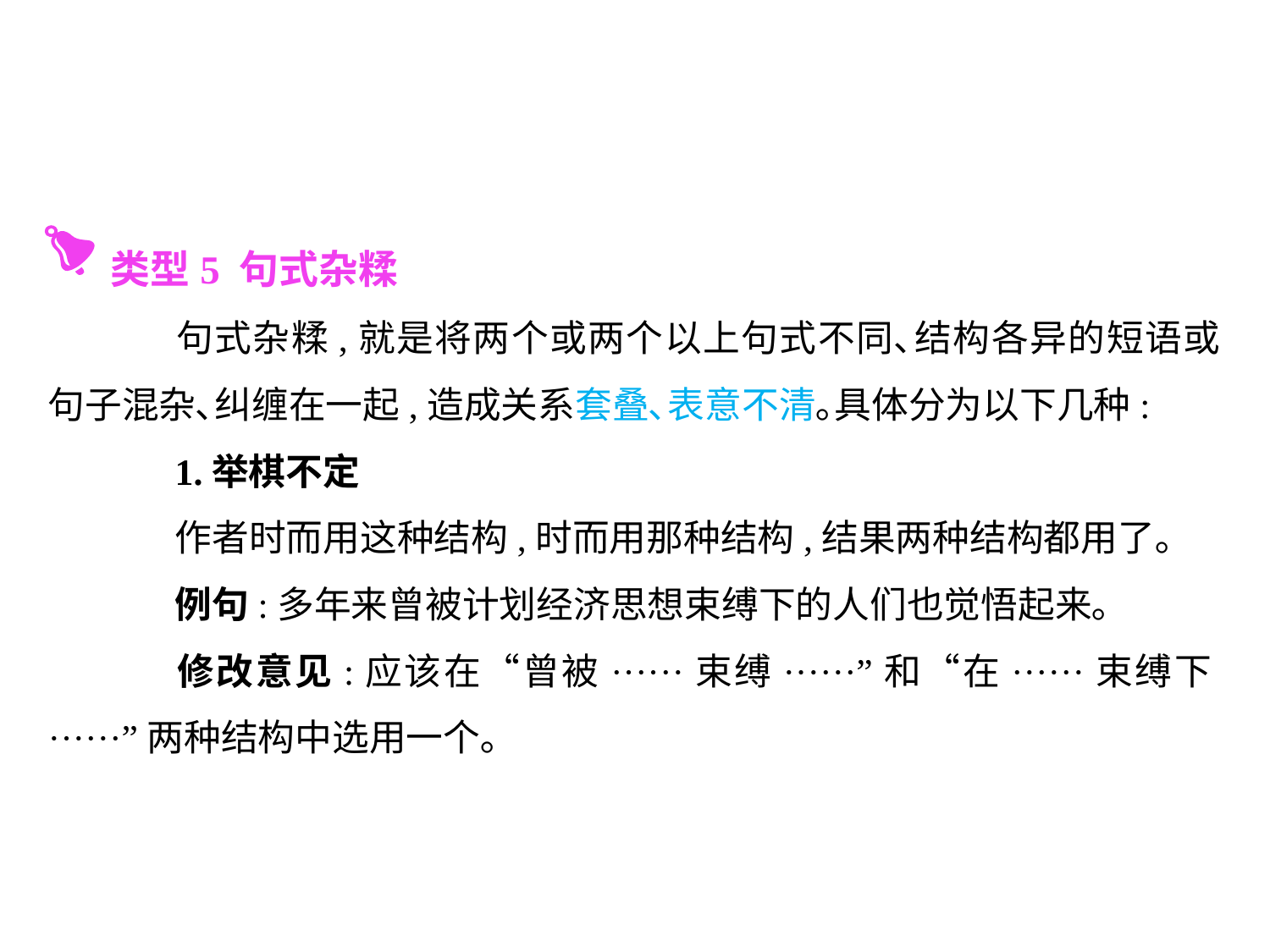

类型5 句式杂糅

	句式杂糅,就是将两个或两个以上句式不同､结构各异的短语或句子混杂､纠缠在一起,造成关系套叠､表意不清｡具体分为以下几种:
	1.举棋不定
	作者时而用这种结构,时而用那种结构,结果两种结构都用了｡
	例句:多年来曾被计划经济思想束缚下的人们也觉悟起来｡
	修改意见:应该在“曾被······束缚······”和“在······束缚下······”两种结构中选用一个｡